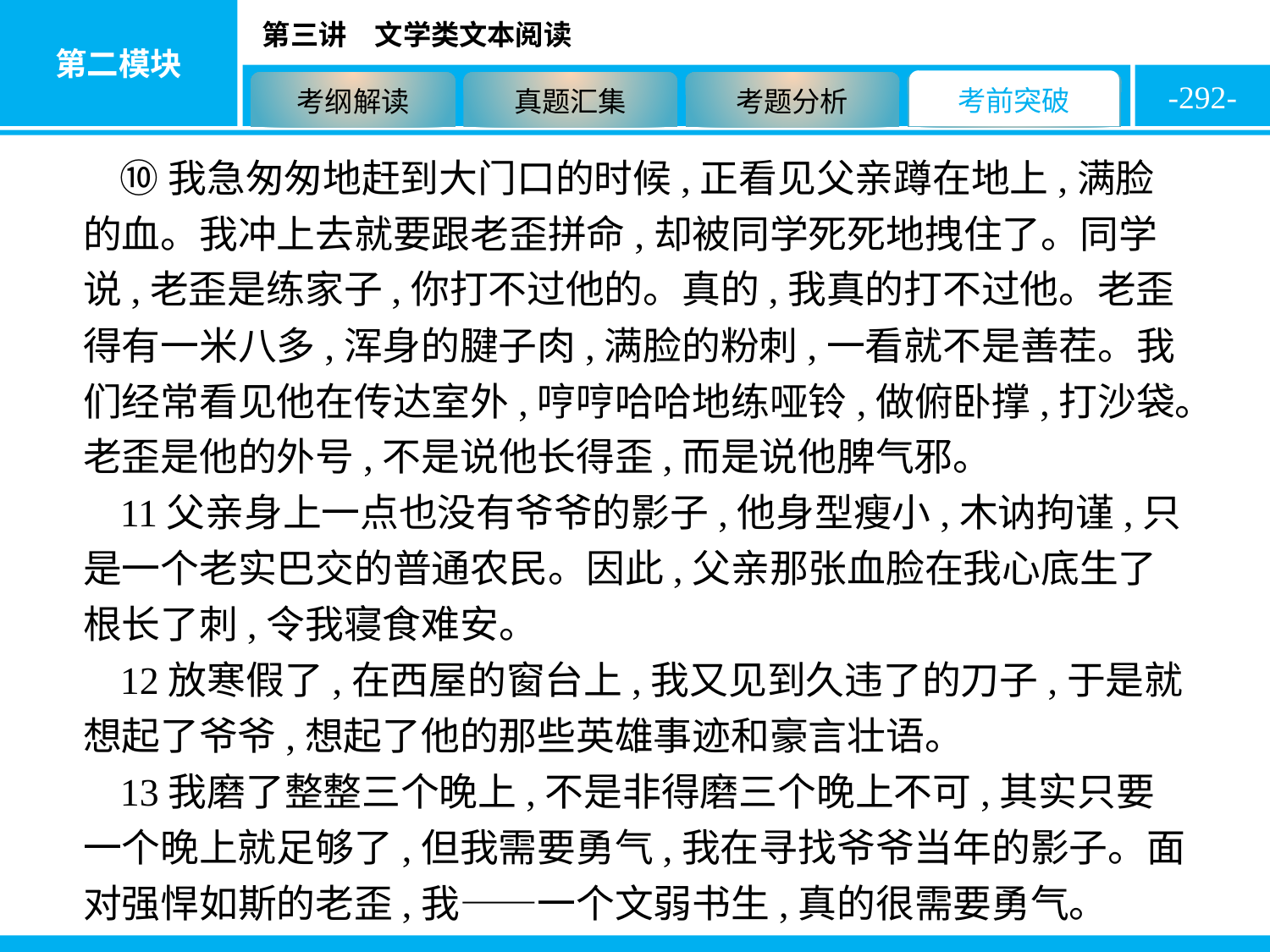

-292-
⑩我急匆匆地赶到大门口的时候,正看见父亲蹲在地上,满脸的血。我冲上去就要跟老歪拼命,却被同学死死地拽住了。同学说,老歪是练家子,你打不过他的。真的,我真的打不过他。老歪得有一米八多,浑身的腱子肉,满脸的粉刺,一看就不是善茬。我们经常看见他在传达室外,哼哼哈哈地练哑铃,做俯卧撑,打沙袋。老歪是他的外号,不是说他长得歪,而是说他脾气邪。
11父亲身上一点也没有爷爷的影子,他身型瘦小,木讷拘谨,只是一个老实巴交的普通农民。因此,父亲那张血脸在我心底生了根长了刺,令我寝食难安。
12放寒假了,在西屋的窗台上,我又见到久违了的刀子,于是就想起了爷爷,想起了他的那些英雄事迹和豪言壮语。
13我磨了整整三个晚上,不是非得磨三个晚上不可,其实只要一个晚上就足够了,但我需要勇气,我在寻找爷爷当年的影子。面对强悍如斯的老歪,我——一个文弱书生,真的很需要勇气。